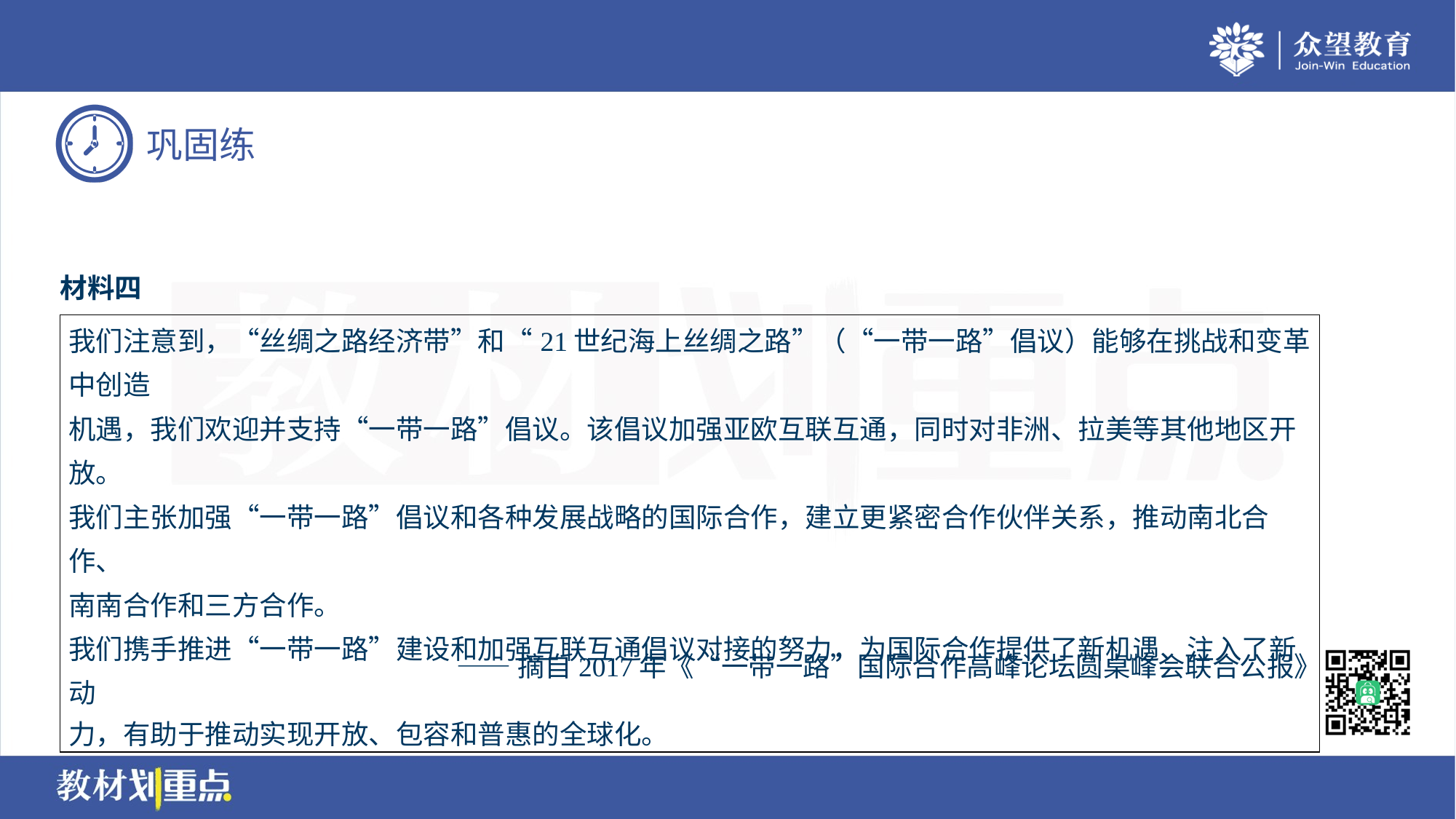

材料四
| 我们注意到，“丝绸之路经济带”和“21世纪海上丝绸之路”（“一带一路”倡议）能够在挑战和变革中创造 机遇，我们欢迎并支持“一带一路”倡议。该倡议加强亚欧互联互通，同时对非洲、拉美等其他地区开 放。 我们主张加强“一带一路”倡议和各种发展战略的国际合作，建立更紧密合作伙伴关系，推动南北合作、 南南合作和三方合作。 我们携手推进“一带一路”建设和加强互联互通倡议对接的努力，为国际合作提供了新机遇、注入了新动 力，有助于推动实现开放、包容和普惠的全球化。 |
| --- |
——摘自2017年《“一带一路”国际合作高峰论坛圆桌峰会联合公报》